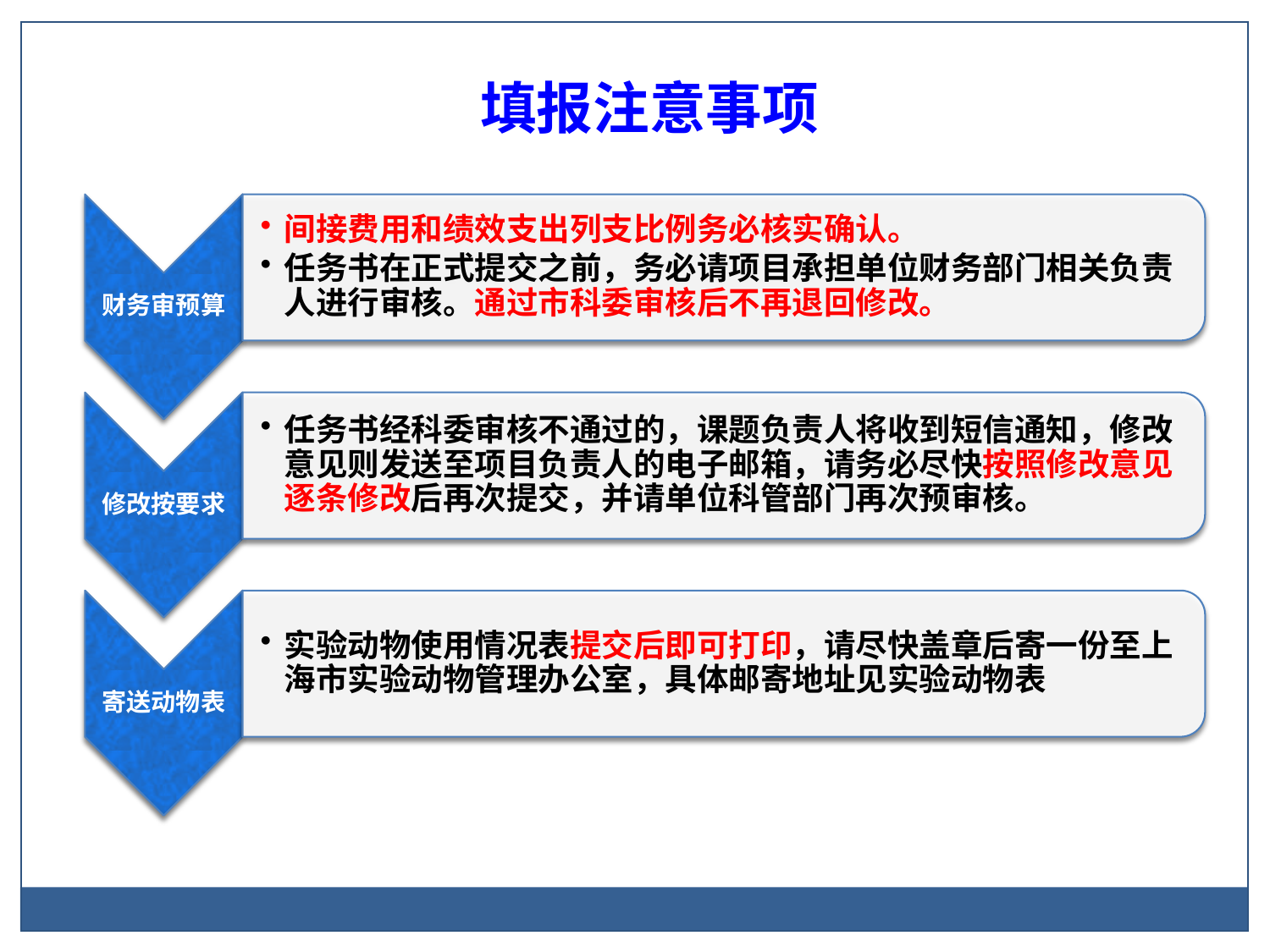

填报注意事项
财务审预算
间接费用和绩效支出列支比例务必核实确认。
任务书在正式提交之前，务必请项目承担单位财务部门相关负责人进行审核。通过市科委审核后不再退回修改。
修改按要求
任务书经科委审核不通过的，课题负责人将收到短信通知，修改意见则发送至项目负责人的电子邮箱，请务必尽快按照修改意见逐条修改后再次提交，并请单位科管部门再次预审核。
寄送动物表
实验动物使用情况表提交后即可打印，请尽快盖章后寄一份至上海市实验动物管理办公室，具体邮寄地址见实验动物表